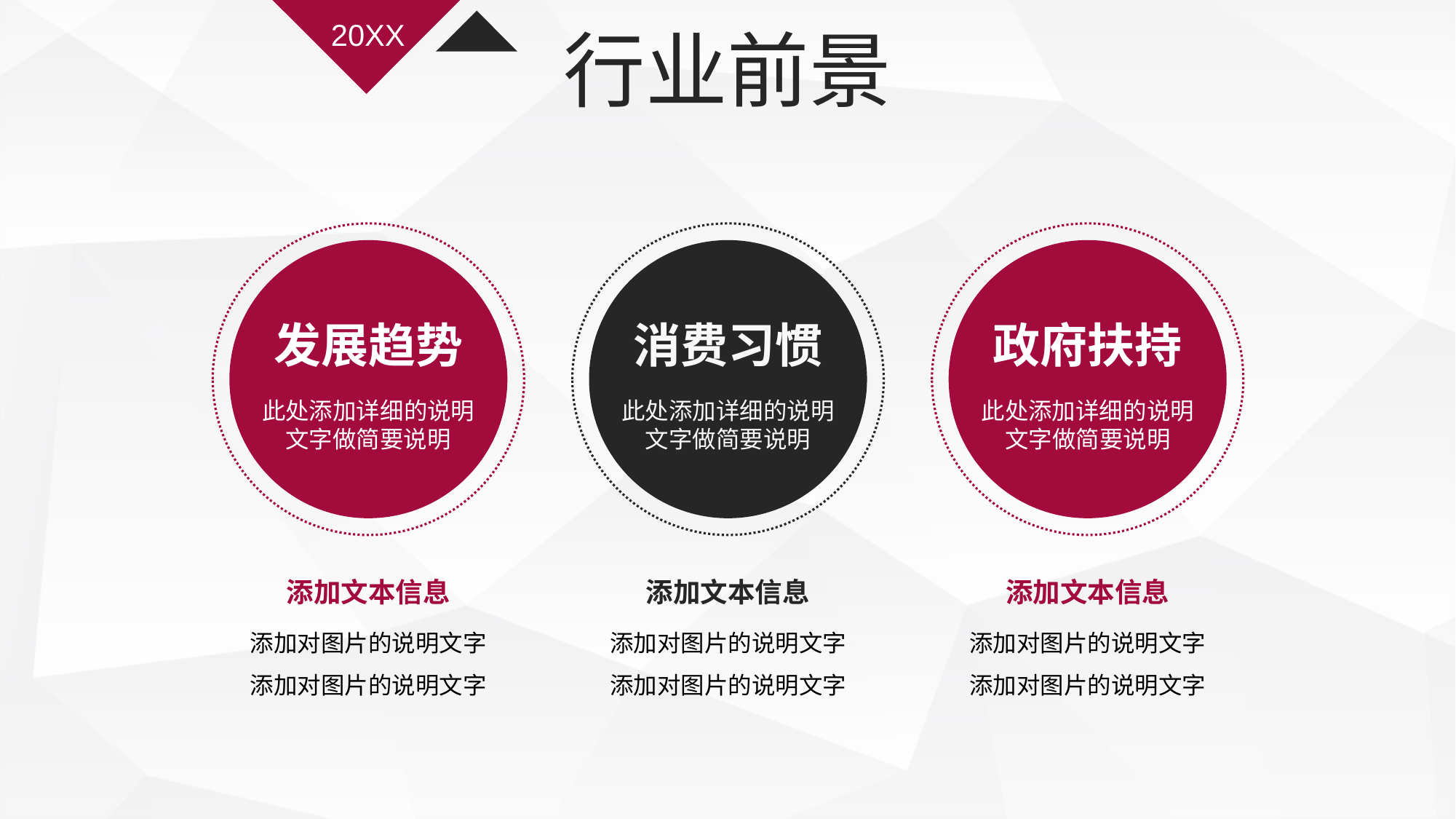

20XX
行业前景

发展趋势
此处添加详细的说明文字做简要说明

消费习惯
此处添加详细的说明文字做简要说明

政府扶持
此处添加详细的说明文字做简要说明
添加文本信息
添加对图片的说明文字添加对图片的说明文字
添加文本信息
添加对图片的说明文字添加对图片的说明文字
添加文本信息
添加对图片的说明文字添加对图片的说明文字